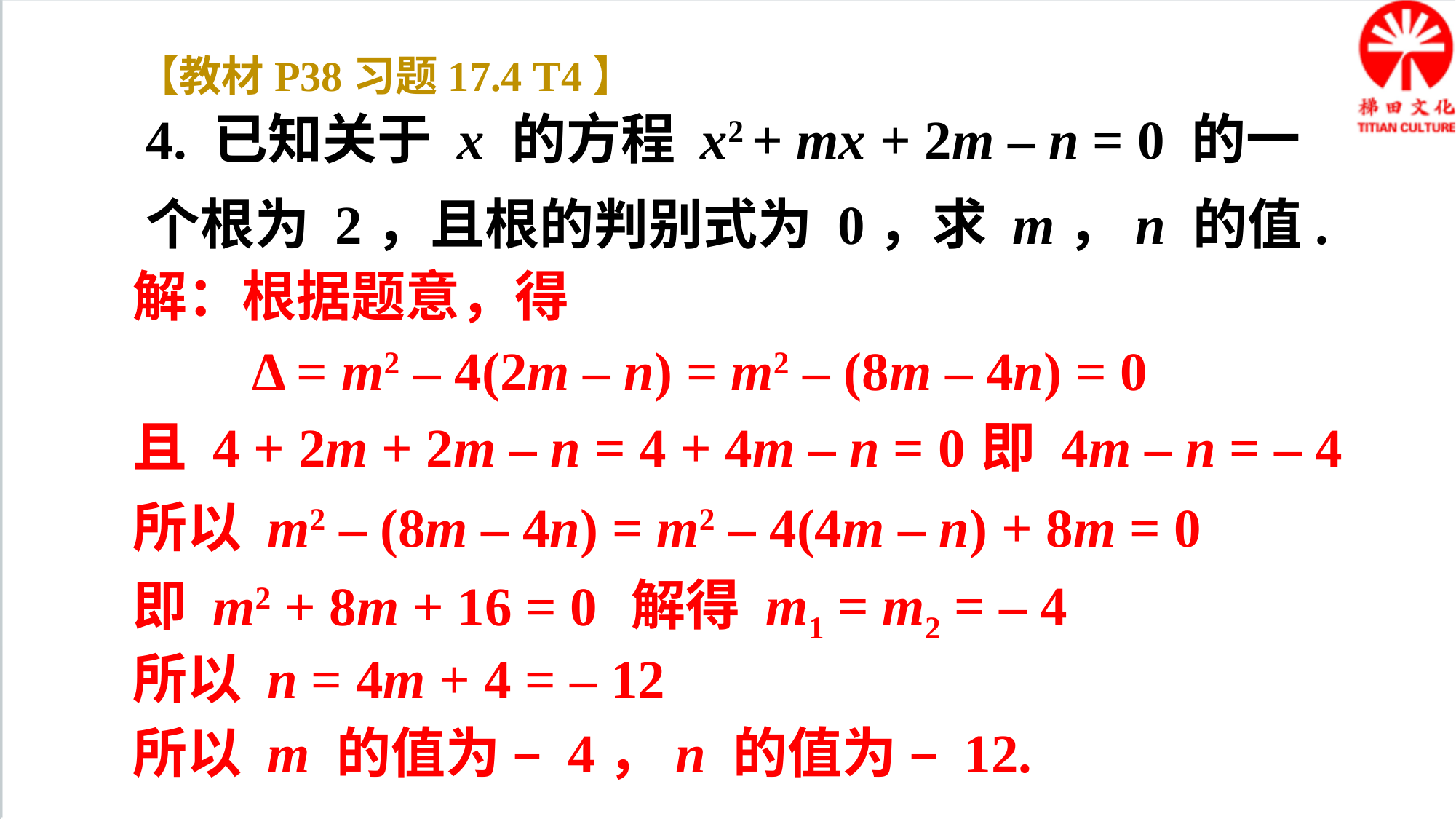

【教材P38习题17.4 T4】
4. 已知关于 x 的方程 x2 + mx + 2m – n = 0 的一个根为 2，且根的判别式为 0，求 m，n 的值.
解：根据题意，得
Δ = m2 – 4(2m – n) = m2 – (8m – 4n) = 0
且 4 + 2m + 2m – n = 4 + 4m – n = 0
即 4m – n = – 4
所以 m2 – (8m – 4n) = m2 – 4(4m – n) + 8m = 0
解得 m1 = m2 = – 4
即 m2 + 8m + 16 = 0
所以 n = 4m + 4 = – 12
所以 m 的值为 – 4，n 的值为 – 12.